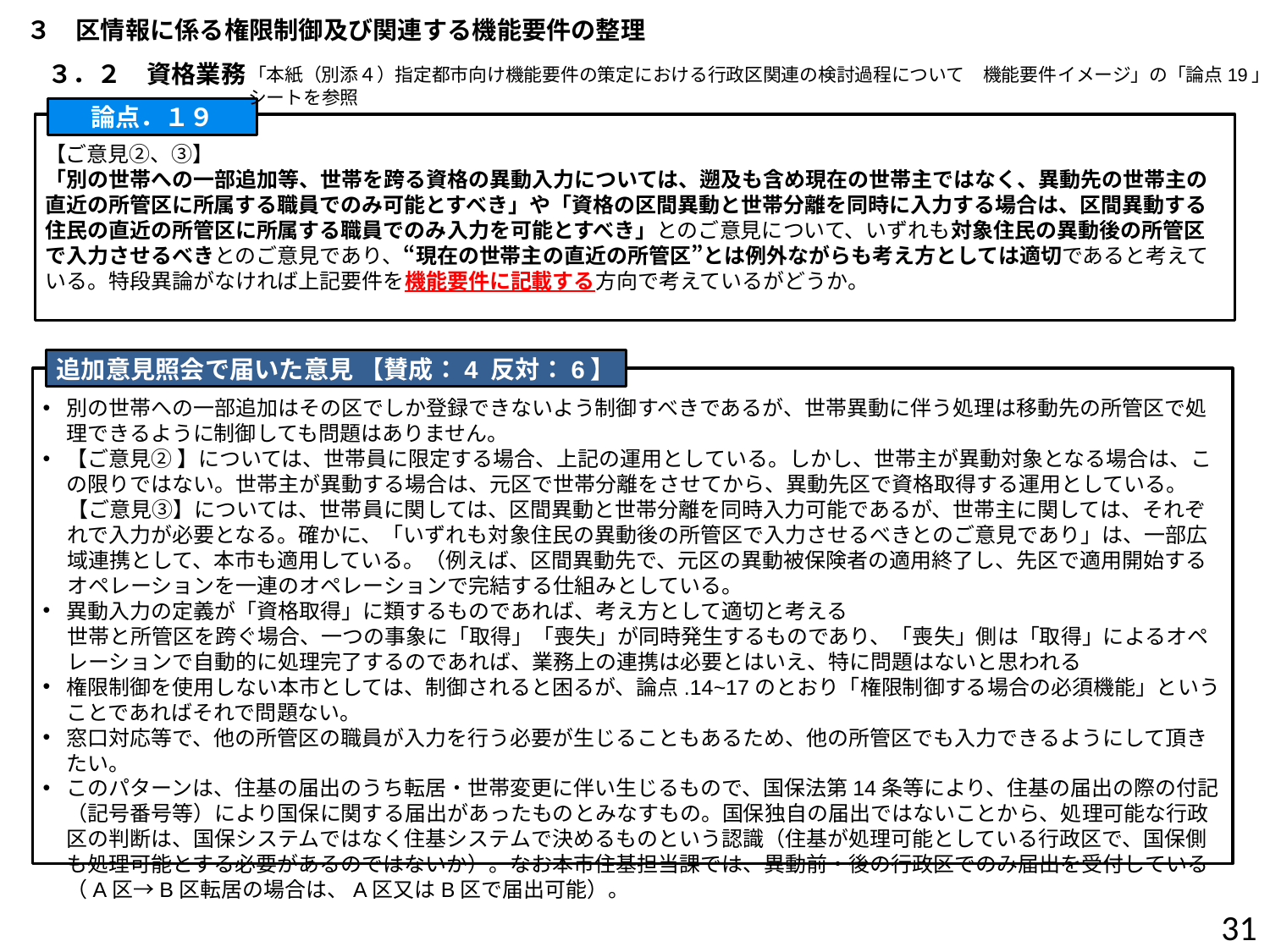

３　区情報に係る権限制御及び関連する機能要件の整理
３．２　資格業務
「本紙（別添４）指定都市向け機能要件の策定における行政区関連の検討過程について　機能要件イメージ」の「論点19」シートを参照
論点．１９

【ご意見②、③】
「別の世帯への一部追加等、世帯を跨る資格の異動入力については、遡及も含め現在の世帯主ではなく、異動先の世帯主の直近の所管区に所属する職員でのみ可能とすべき」や「資格の区間異動と世帯分離を同時に入力する場合は、区間異動する住民の直近の所管区に所属する職員でのみ入力を可能とすべき」とのご意見について、いずれも対象住民の異動後の所管区で入力させるべきとのご意見であり、“現在の世帯主の直近の所管区”とは例外ながらも考え方としては適切であると考えている。特段異論がなければ上記要件を機能要件に記載する方向で考えているがどうか。
追加意見照会で届いた意見 【賛成：4 反対：6】

別の世帯への一部追加はその区でしか登録できないよう制御すべきであるが、世帯異動に伴う処理は移動先の所管区で処理できるように制御しても問題はありません。
【ご意見② 】については、世帯員に限定する場合、上記の運用としている。しかし、世帯主が異動対象となる場合は、この限りではない。世帯主が異動する場合は、元区で世帯分離をさせてから、異動先区で資格取得する運用としている。
【ご意見③】については、世帯員に関しては、区間異動と世帯分離を同時入力可能であるが、世帯主に関しては、それぞれで入力が必要となる。確かに、「いずれも対象住民の異動後の所管区で入力させるべきとのご意見であり」は、一部広域連携として、本市も適用している。（例えば、区間異動先で、元区の異動被保険者の適用終了し、先区で適用開始するオペレーションを一連のオペレーションで完結する仕組みとしている。
異動入力の定義が「資格取得」に類するものであれば、考え方として適切と考える
世帯と所管区を跨ぐ場合、一つの事象に「取得」「喪失」が同時発生するものであり、「喪失」側は「取得」によるオペレーションで自動的に処理完了するのであれば、業務上の連携は必要とはいえ、特に問題はないと思われる
権限制御を使用しない本市としては、制御されると困るが、論点.14~17のとおり「権限制御する場合の必須機能」ということであればそれで問題ない。
窓口対応等で、他の所管区の職員が入力を行う必要が生じることもあるため、他の所管区でも入力できるようにして頂きたい。
このパターンは、住基の届出のうち転居・世帯変更に伴い生じるもので、国保法第14条等により、住基の届出の際の付記（記号番号等）により国保に関する届出があったものとみなすもの。国保独自の届出ではないことから、処理可能な行政区の判断は、国保システムではなく住基システムで決めるものという認識（住基が処理可能としている行政区で、国保側も処理可能とする必要があるのではないか）。なお本市住基担当課では、異動前・後の行政区でのみ届出を受付している（A区→B区転居の場合は、A区又はB区で届出可能）。
31